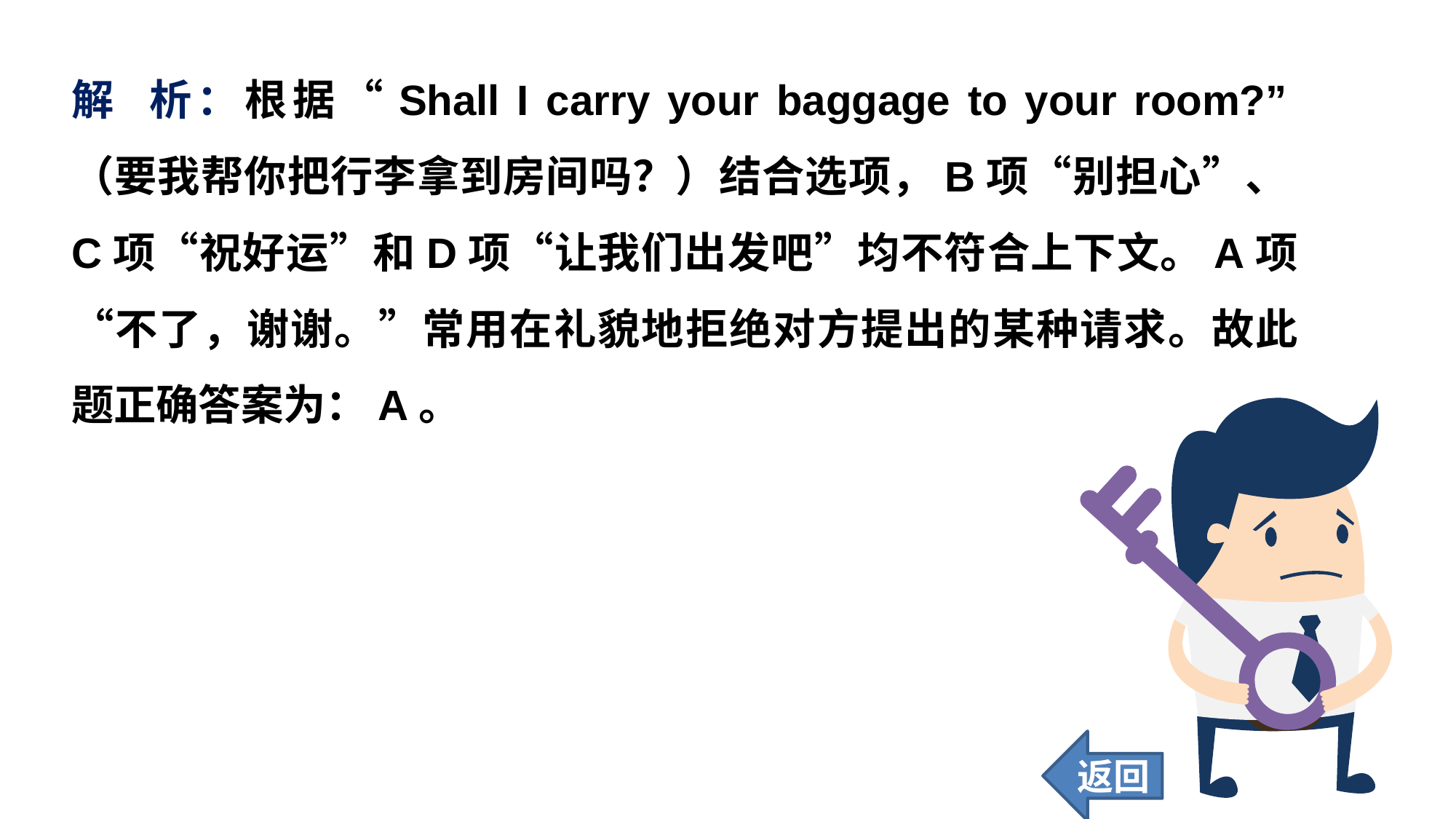

解  析：根据“Shall I carry your baggage to your room?”（要我帮你把行李拿到房间吗？）结合选项，B项“别担心”、C项“祝好运”和D项“让我们出发吧”均不符合上下文。A项“不了，谢谢。”常用在礼貌地拒绝对方提出的某种请求。故此题正确答案为：A。

返回
129